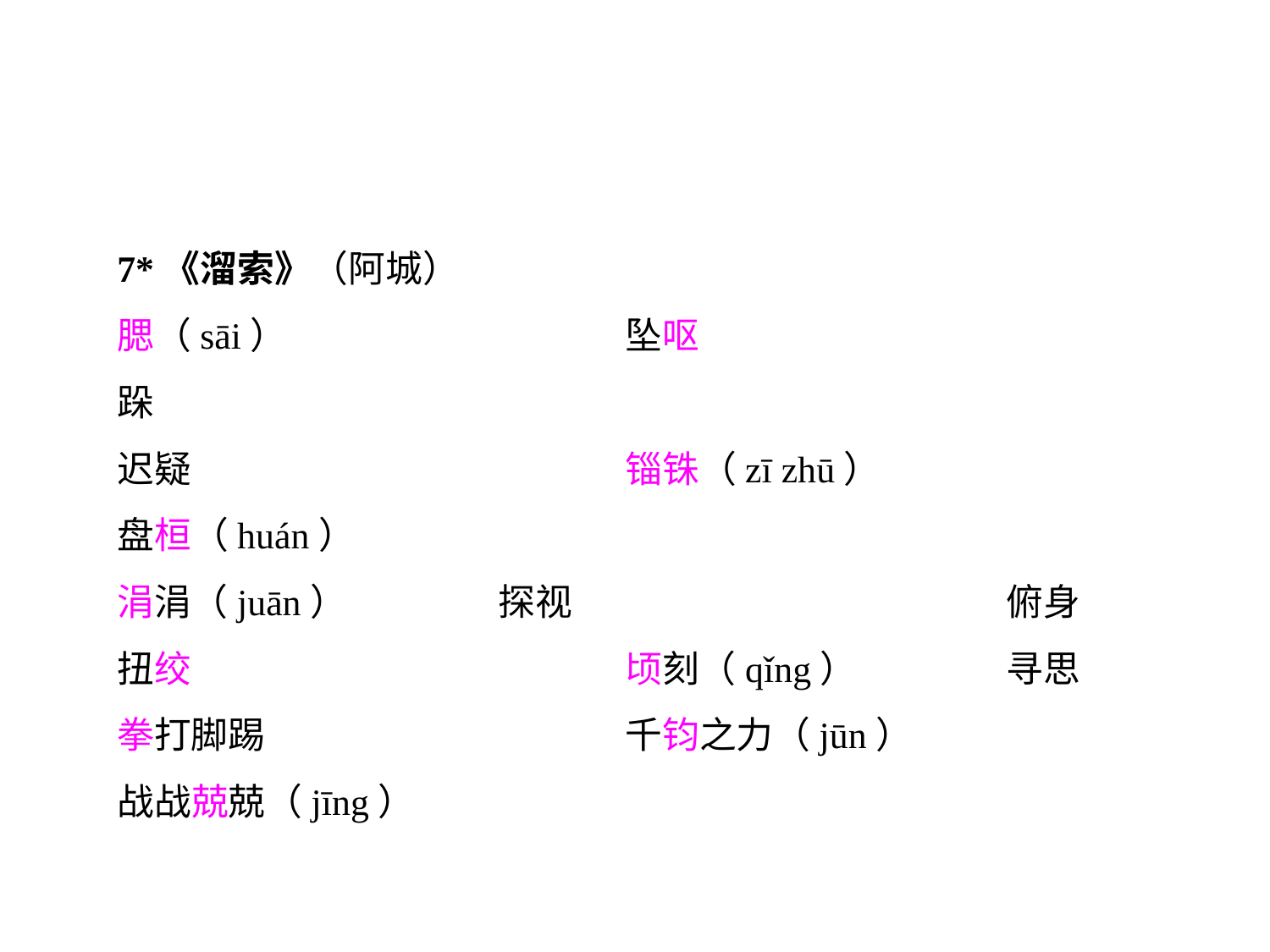

7*《溜索》（阿城）
腮（sāi）			坠呕				跺
迟疑				锱铢（zī zhū）		盘桓（huán）
涓涓（juān）		探视				俯身
扭绞				顷刻（qǐng）		寻思
拳打脚踢			千钧之力（jūn）		战战兢兢（jīng）